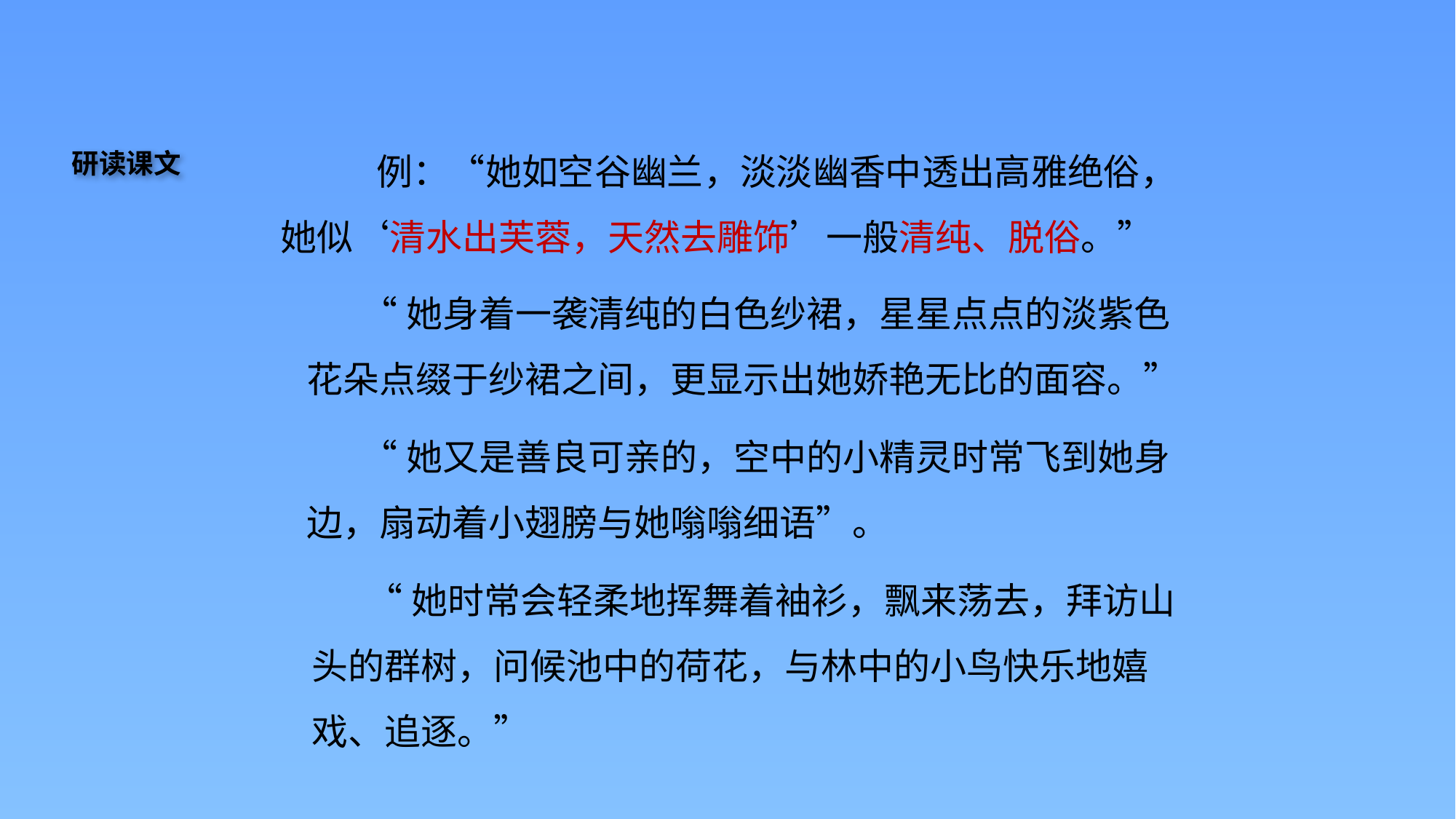

例：“她如空谷幽兰，淡淡幽香中透出高雅绝俗，她似‘清水出芙蓉，天然去雕饰’一般清纯、脱俗。”
研读课文
“她身着一袭清纯的白色纱裙，星星点点的淡紫色花朵点缀于纱裙之间，更显示出她娇艳无比的面容。”
“她又是善良可亲的，空中的小精灵时常飞到她身边，扇动着小翅膀与她嗡嗡细语”。
“她时常会轻柔地挥舞着袖衫，飘来荡去，拜访山头的群树，问候池中的荷花，与林中的小鸟快乐地嬉戏、追逐。”